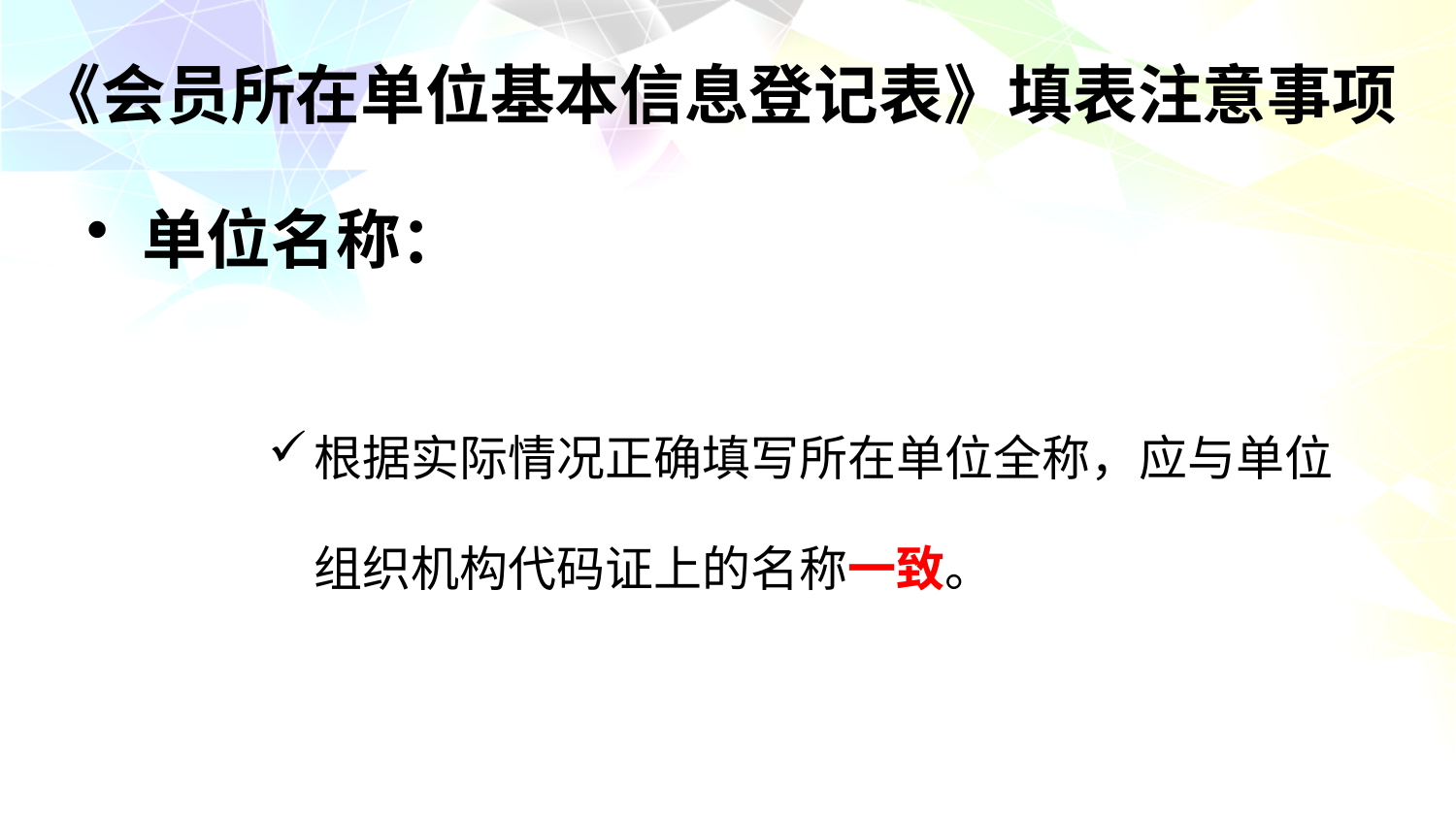

# 《会员所在单位基本信息登记表》填表注意事项
单位名称：
根据实际情况正确填写所在单位全称，应与单位组织机构代码证上的名称一致。